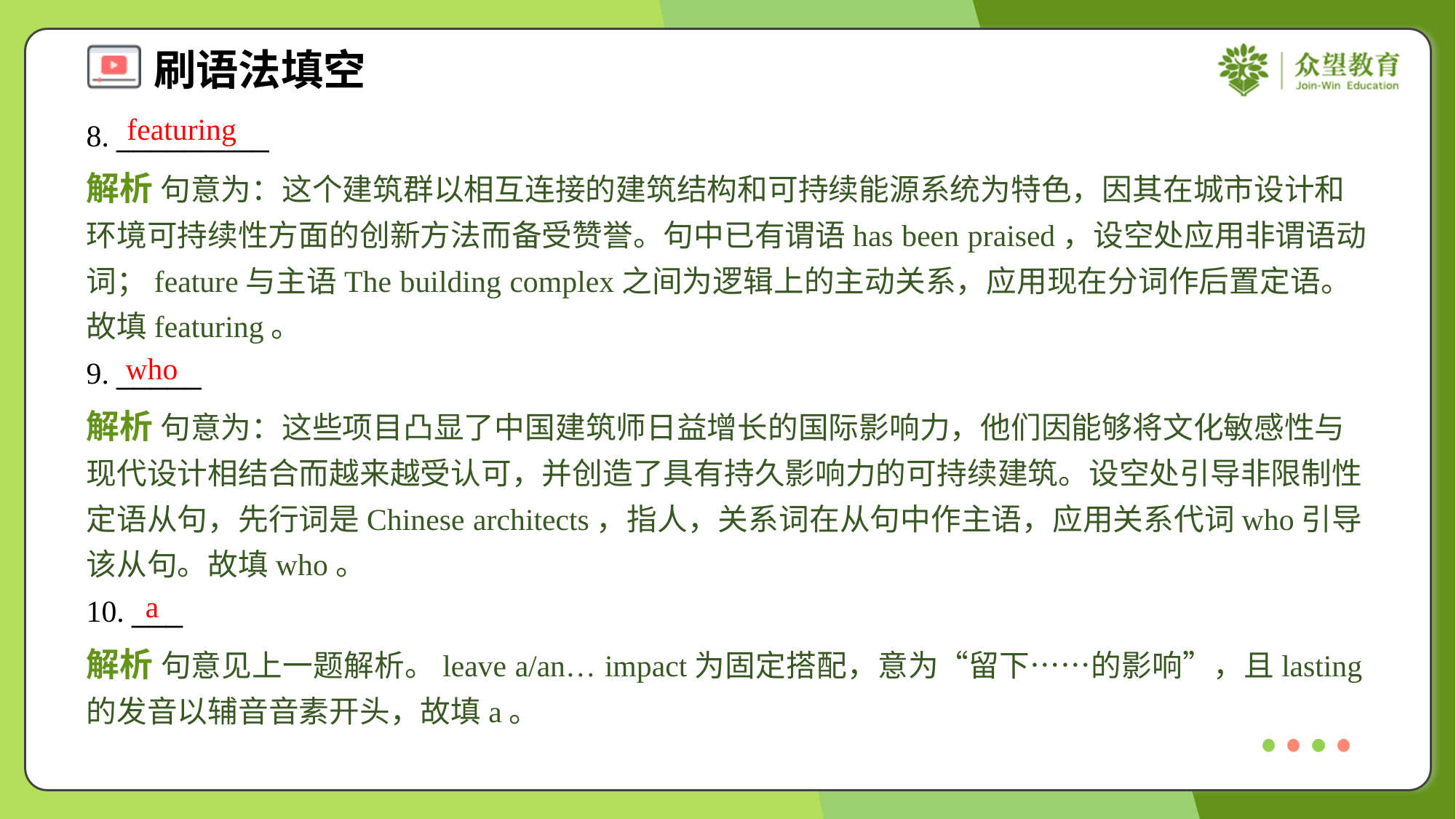

featuring
8. _________
解析 句意为：这个建筑群以相互连接的建筑结构和可持续能源系统为特色，因其在城市设计和环境可持续性方面的创新方法而备受赞誉。句中已有谓语has been praised，设空处应用非谓语动词；feature与主语The building complex之间为逻辑上的主动关系，应用现在分词作后置定语。故填featuring。
who
9. _____
解析 句意为：这些项目凸显了中国建筑师日益增长的国际影响力，他们因能够将文化敏感性与现代设计相结合而越来越受认可，并创造了具有持久影响力的可持续建筑。设空处引导非限制性定语从句，先行词是Chinese architects，指人，关系词在从句中作主语，应用关系代词who引导该从句。故填who。
a
10. ___
解析 句意见上一题解析。leave a/an… impact为固定搭配，意为“留下……的影响”，且lasting的发音以辅音音素开头，故填a。